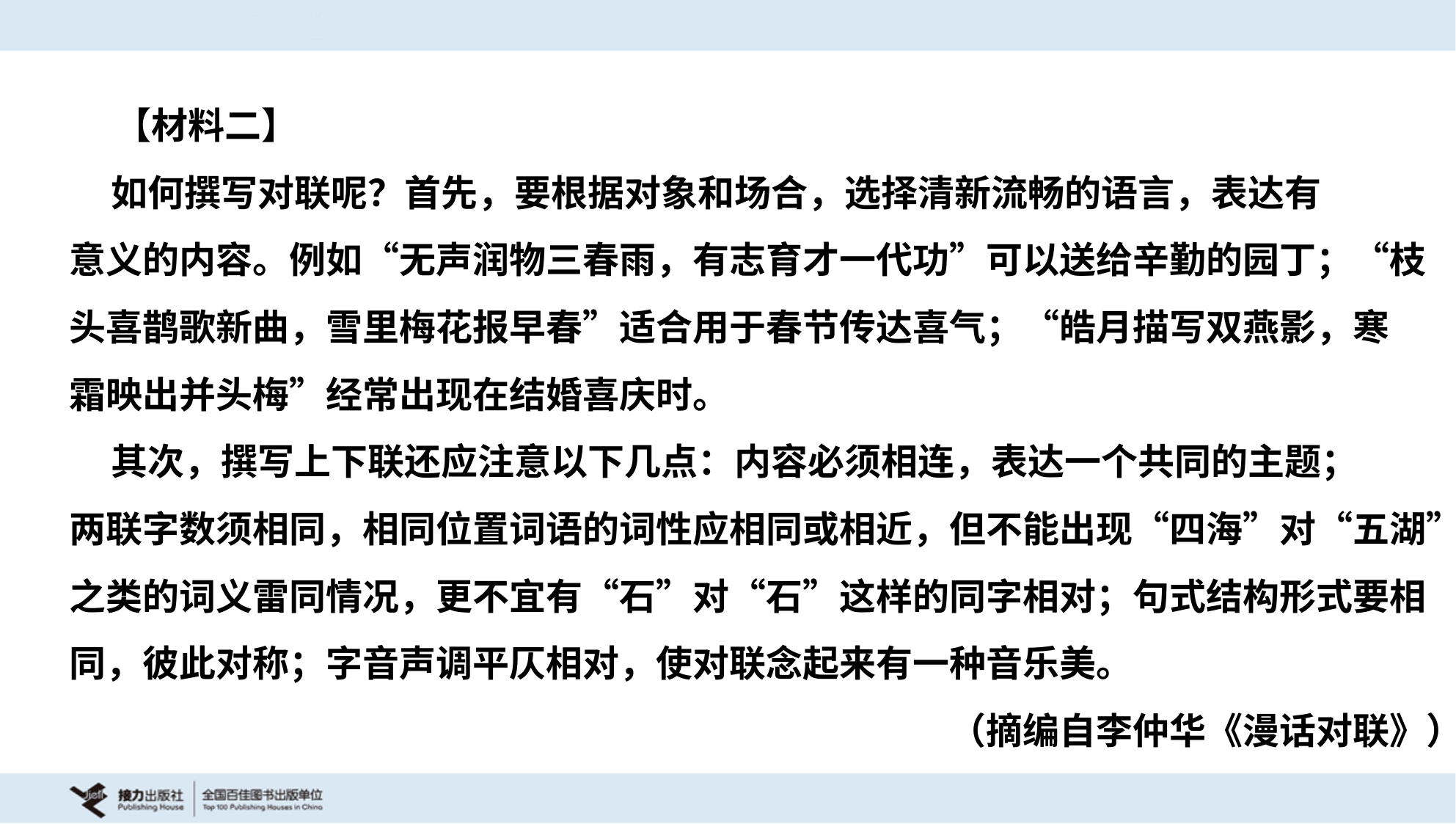

【材料二】
    如何撰写对联呢？首先，要根据对象和场合，选择清新流畅的语言，表达有
意义的内容。例如“无声润物三春雨，有志育才一代功”可以送给辛勤的园丁；“枝
头喜鹊歌新曲，雪里梅花报早春”适合用于春节传达喜气；“皓月描写双燕影，寒
霜映出并头梅”经常出现在结婚喜庆时。
    其次，撰写上下联还应注意以下几点：内容必须相连，表达一个共同的主题；
两联字数须相同，相同位置词语的词性应相同或相近，但不能出现“四海”对“五湖”
之类的词义雷同情况，更不宜有“石”对“石”这样的同字相对；句式结构形式要相
同，彼此对称；字音声调平仄相对，使对联念起来有一种音乐美。
（摘编自李仲华《漫话对联》）